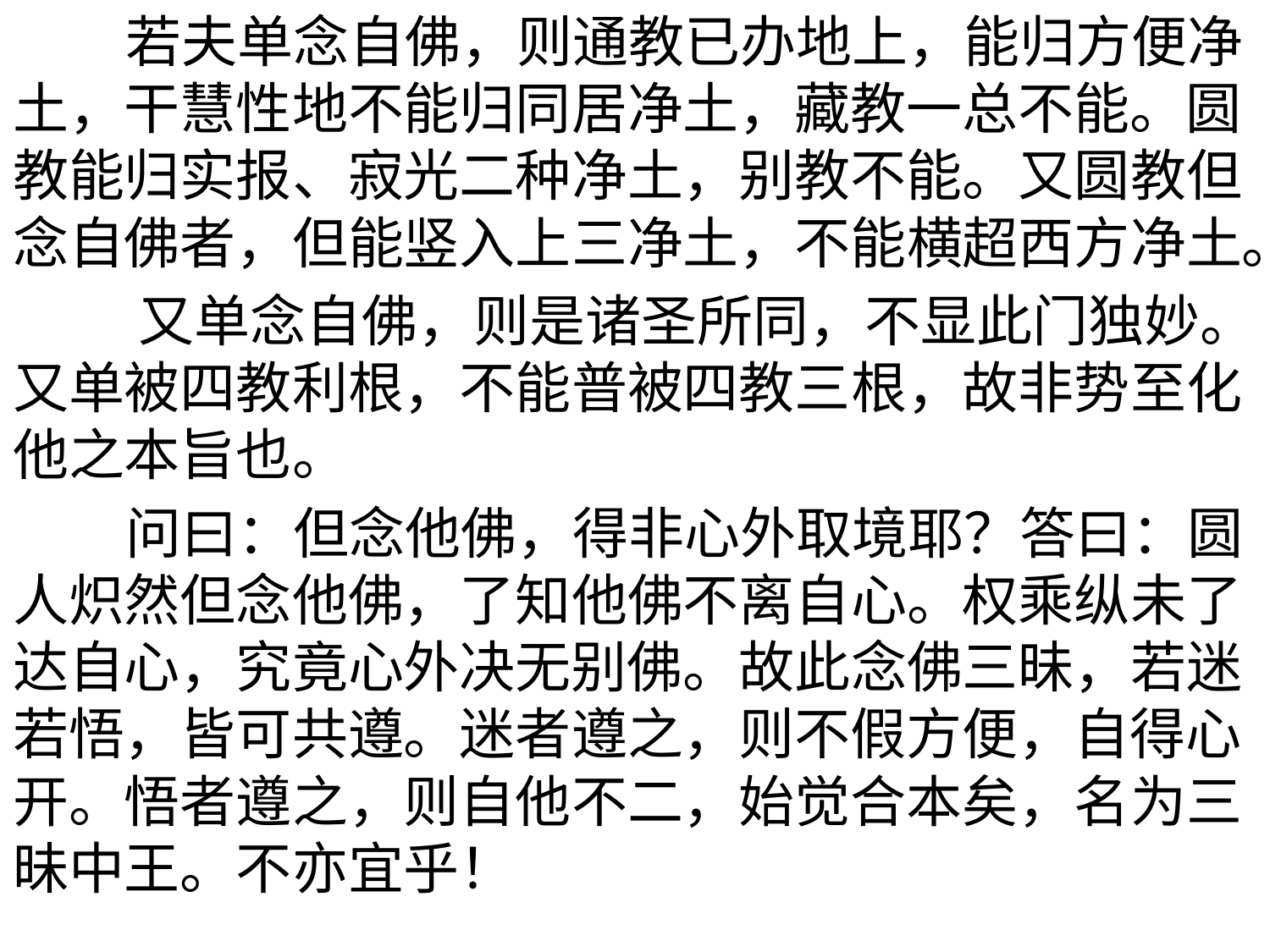

若夫单念自佛，则通教已办地上，能归方便净土，干慧性地不能归同居净土，藏教一总不能。圆教能归实报、寂光二种净土，别教不能。又圆教但念自佛者，但能竖入上三净土，不能横超西方净土。
         又单念自佛，则是诸圣所同，不显此门独妙。又单被四教利根，不能普被四教三根，故非势至化他之本旨也。
        问曰：但念他佛，得非心外取境耶？答曰：圆人炽然但念他佛，了知他佛不离自心。权乘纵未了达自心，究竟心外决无别佛。故此念佛三昧，若迷若悟，皆可共遵。迷者遵之，则不假方便，自得心开。悟者遵之，则自他不二，始觉合本矣，名为三昧中王。不亦宜乎！